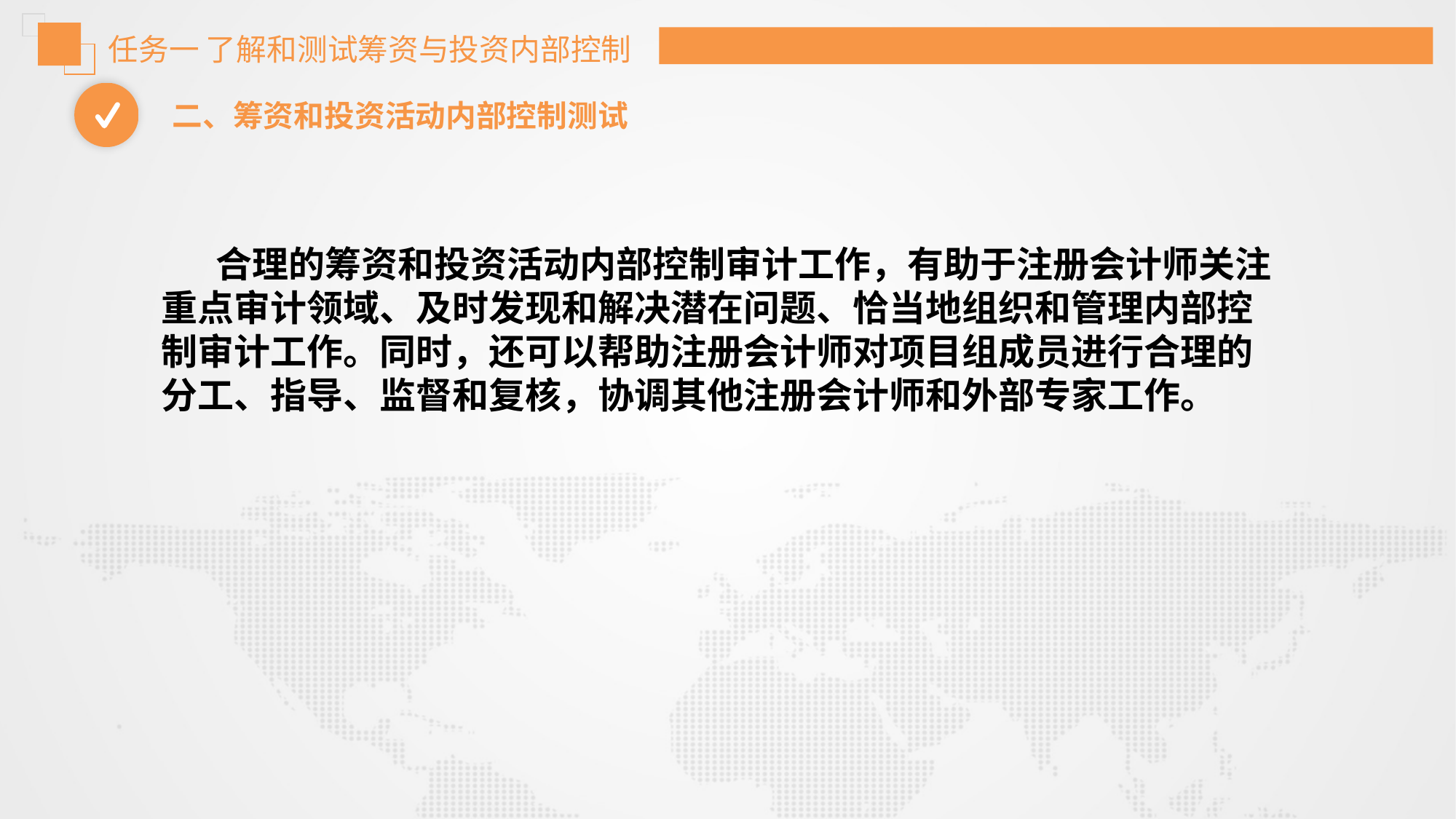

任务一 了解和测试筹资与投资内部控制

二、筹资和投资活动内部控制测试
合理的筹资和投资活动内部控制审计工作，有助于注册会计师关注重点审计领域、及时发现和解决潜在问题、恰当地组织和管理内部控制审计工作。同时，还可以帮助注册会计师对项目组成员进行合理的分工、指导、监督和复核，协调其他注册会计师和外部专家工作。